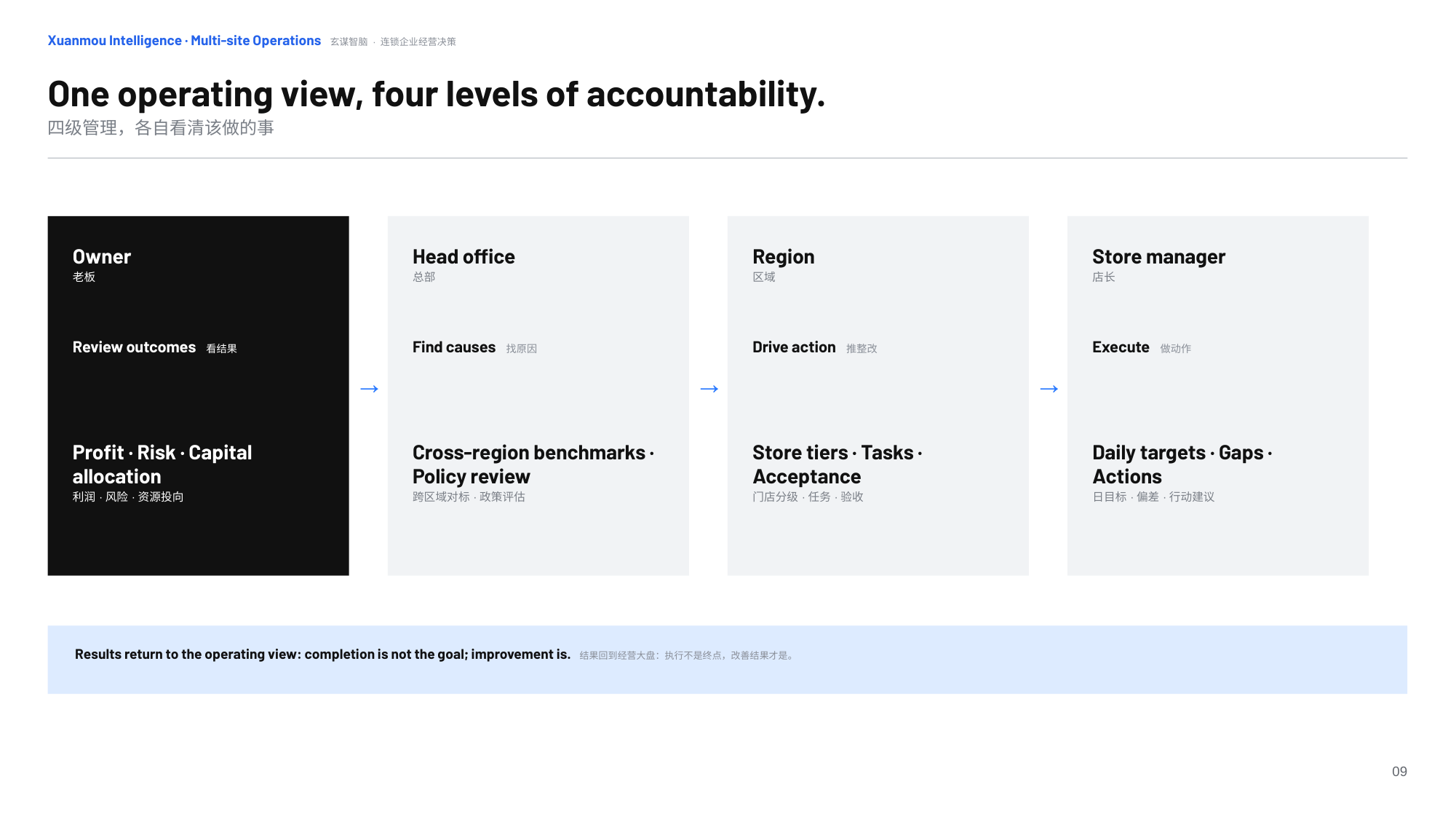

Xuanmou Intelligence · Multi-site Operations  玄谋智脑 · 连锁企业经营决策
One operating view, four levels of accountability.
四级管理，各自看清该做的事

Owner
老板
Head office
总部
Region
区域
Store manager
店长
Review outcomes  看结果
Find causes  找原因
Drive action  推整改
Execute  做动作
→
→
→
Profit · Risk · Capital allocation
利润·风险·资源投向
Cross-region benchmarks · Policy review
跨区域对标·政策评估
Store tiers · Tasks · Acceptance
门店分级·任务·验收
Daily targets · Gaps · Actions
日目标·偏差·行动建议

Results return to the operating view: completion is not the goal; improvement is.  结果回到经营大盘：执行不是终点，改善结果才是。
09